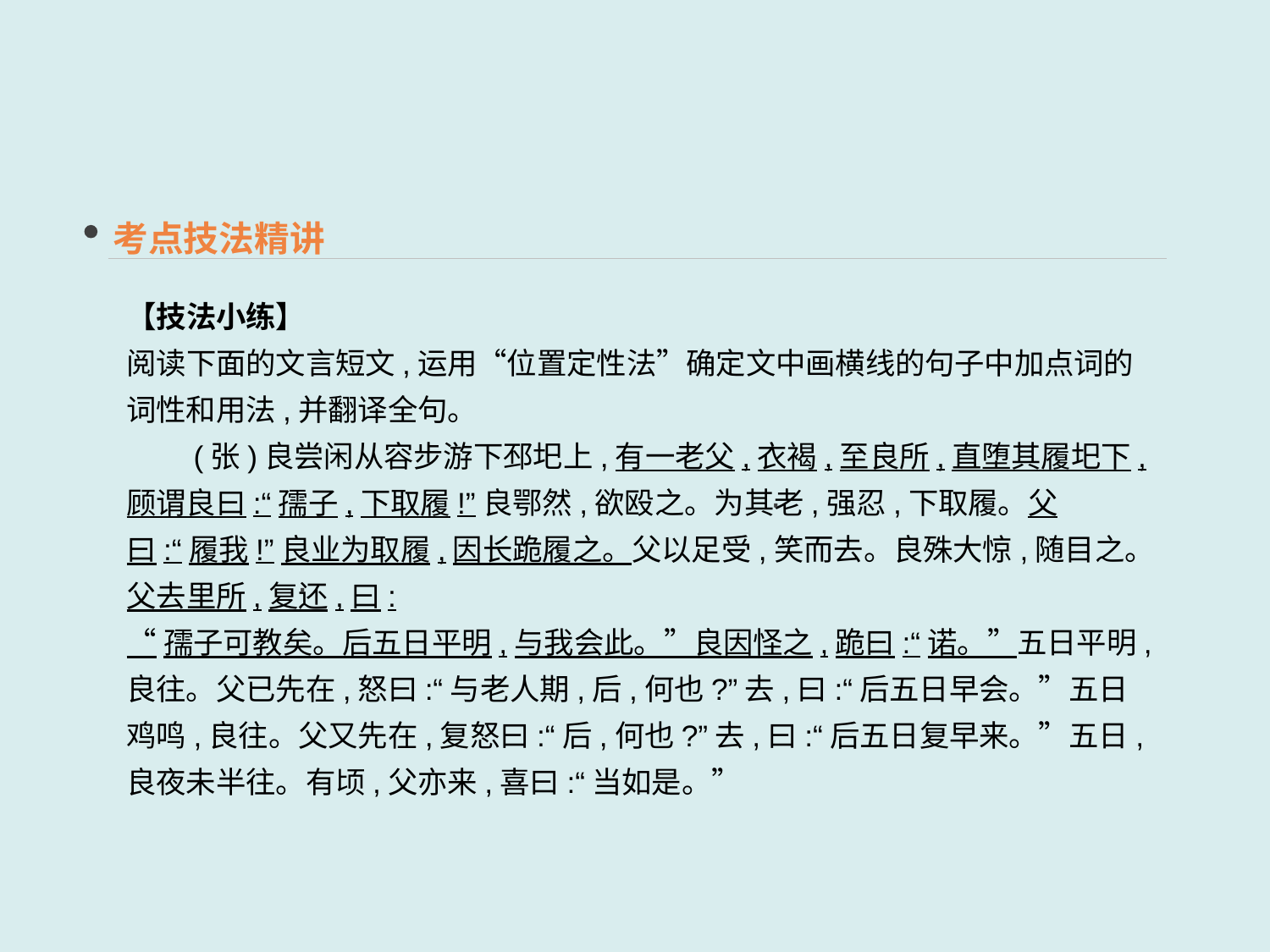

考点技法精讲

【技法小练】
阅读下面的文言短文,运用“位置定性法”确定文中画横线的句子中加点词的词性和用法,并翻译全句。
　　(张)良尝闲从容步游下邳圯上,有一老父,衣褐,至良所,直堕其履圯下,顾谓良曰:“孺子,下取履!”良鄂然,欲殴之。为其老,强忍,下取履。父曰:“履我!”良业为取履,因长跪履之。父以足受,笑而去。良殊大惊,随目之。父去里所,复还,曰:
“孺子可教矣。后五日平明,与我会此。”良因怪之,跪曰:“诺。”五日平明,良往。父已先在,怒曰:“与老人期,后,何也?”去,曰:“后五日早会。”五日鸡鸣,良往。父又先在,复怒曰:“后,何也?”去,曰:“后五日复早来。”五日,良夜未半往。有顷,父亦来,喜曰:“当如是。”

 ·
 ·